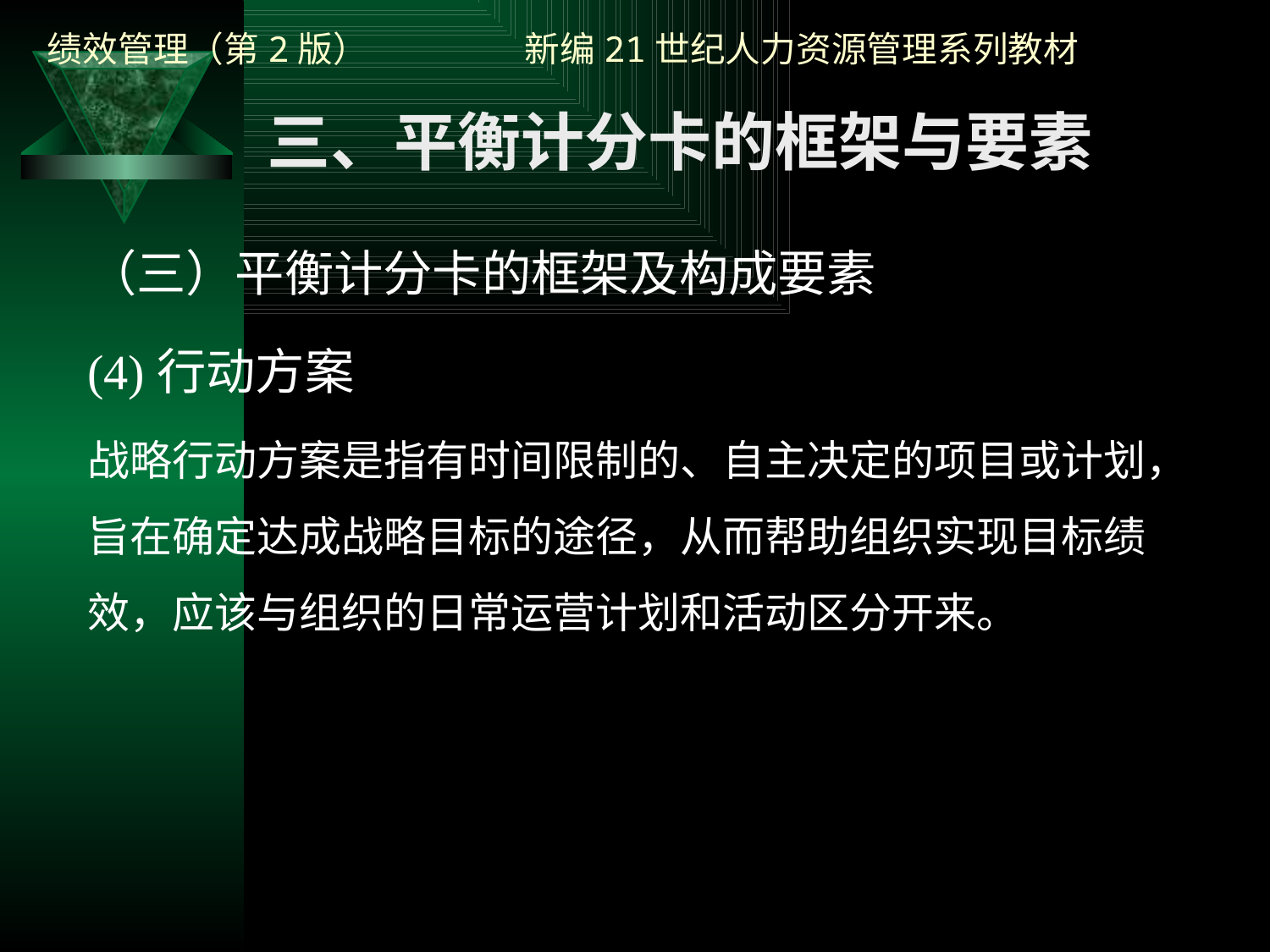

三、平衡计分卡的框架与要素
（三）平衡计分卡的框架及构成要素
(4)行动方案
战略行动方案是指有时间限制的、自主决定的项目或计划，旨在确定达成战略目标的途径，从而帮助组织实现目标绩效，应该与组织的日常运营计划和活动区分开来。